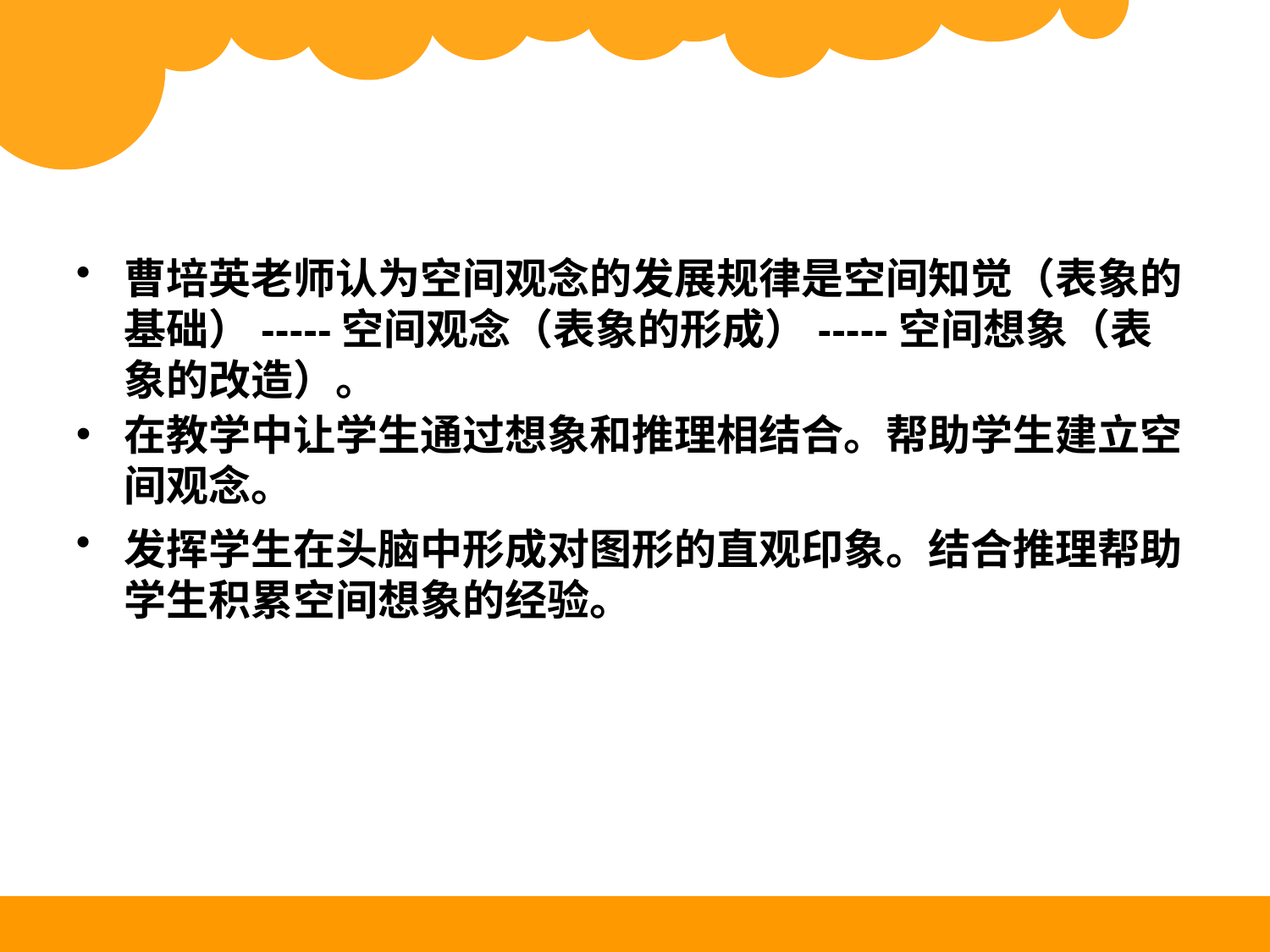

曹培英老师认为空间观念的发展规律是空间知觉（表象的基础）-----空间观念（表象的形成）-----空间想象（表象的改造）。
在教学中让学生通过想象和推理相结合。帮助学生建立空间观念。

发挥学生在头脑中形成对图形的直观印象。结合推理帮助学生积累空间想象的经验。